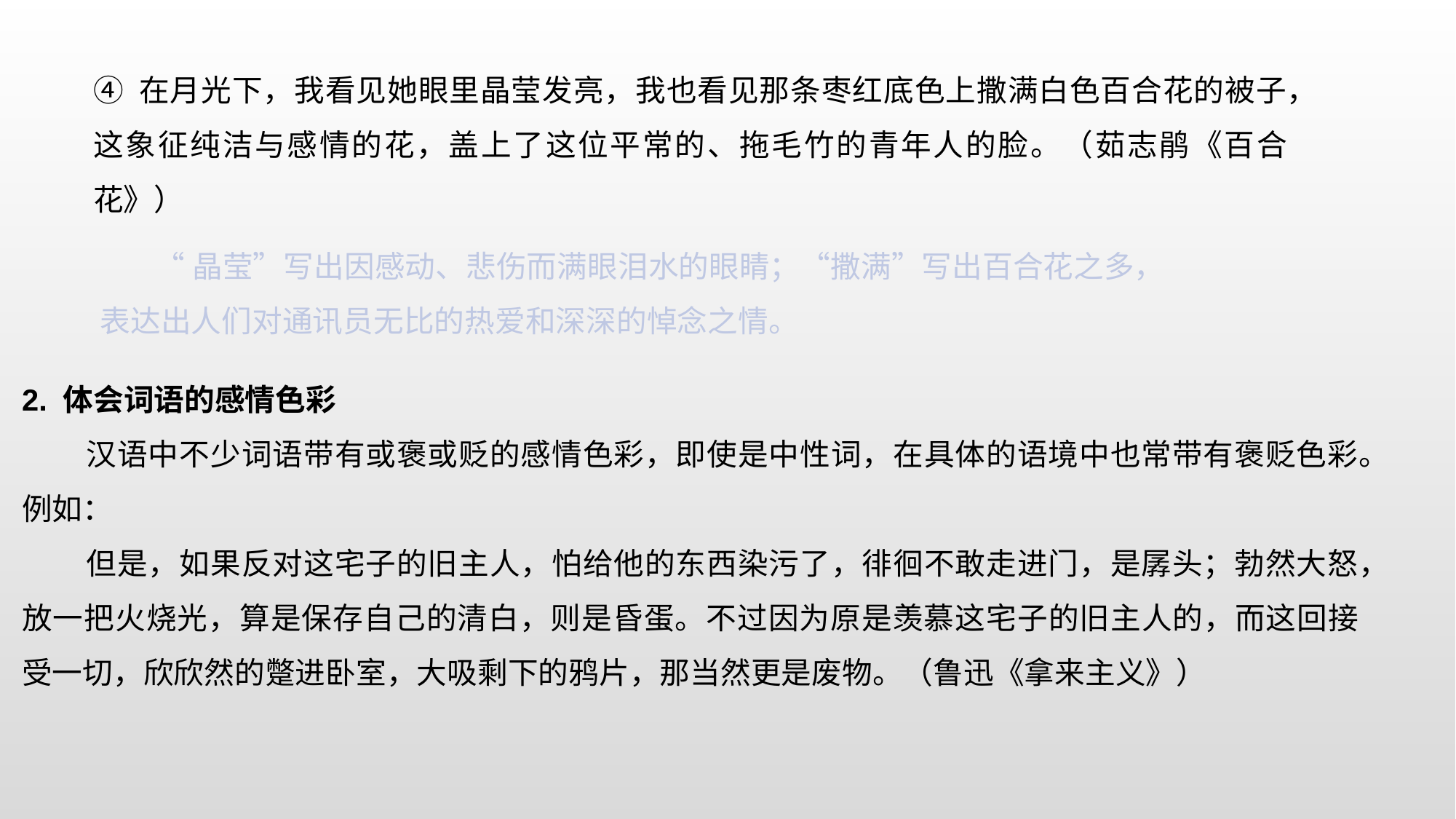

④ 在月光下，我看见她眼里晶莹发亮，我也看见那条枣红底色上撒满白色百合花的被子，这象征纯洁与感情的花，盖上了这位平常的、拖毛竹的青年人的脸。（茹志鹃《百合花》）
“晶莹”写出因感动、悲伤而满眼泪水的眼睛；“撒满”写出百合花之多，表达出人们对通讯员无比的热爱和深深的悼念之情。
2. 体会词语的感情色彩
汉语中不少词语带有或褒或贬的感情色彩，即使是中性词，在具体的语境中也常带有褒贬色彩。例如：
但是，如果反对这宅子的旧主人，怕给他的东西染污了，徘徊不敢走进门，是孱头；勃然大怒，放一把火烧光，算是保存自己的清白，则是昏蛋。不过因为原是羡慕这宅子的旧主人的，而这回接受一切，欣欣然的蹩进卧室，大吸剩下的鸦片，那当然更是废物。（鲁迅《拿来主义》）